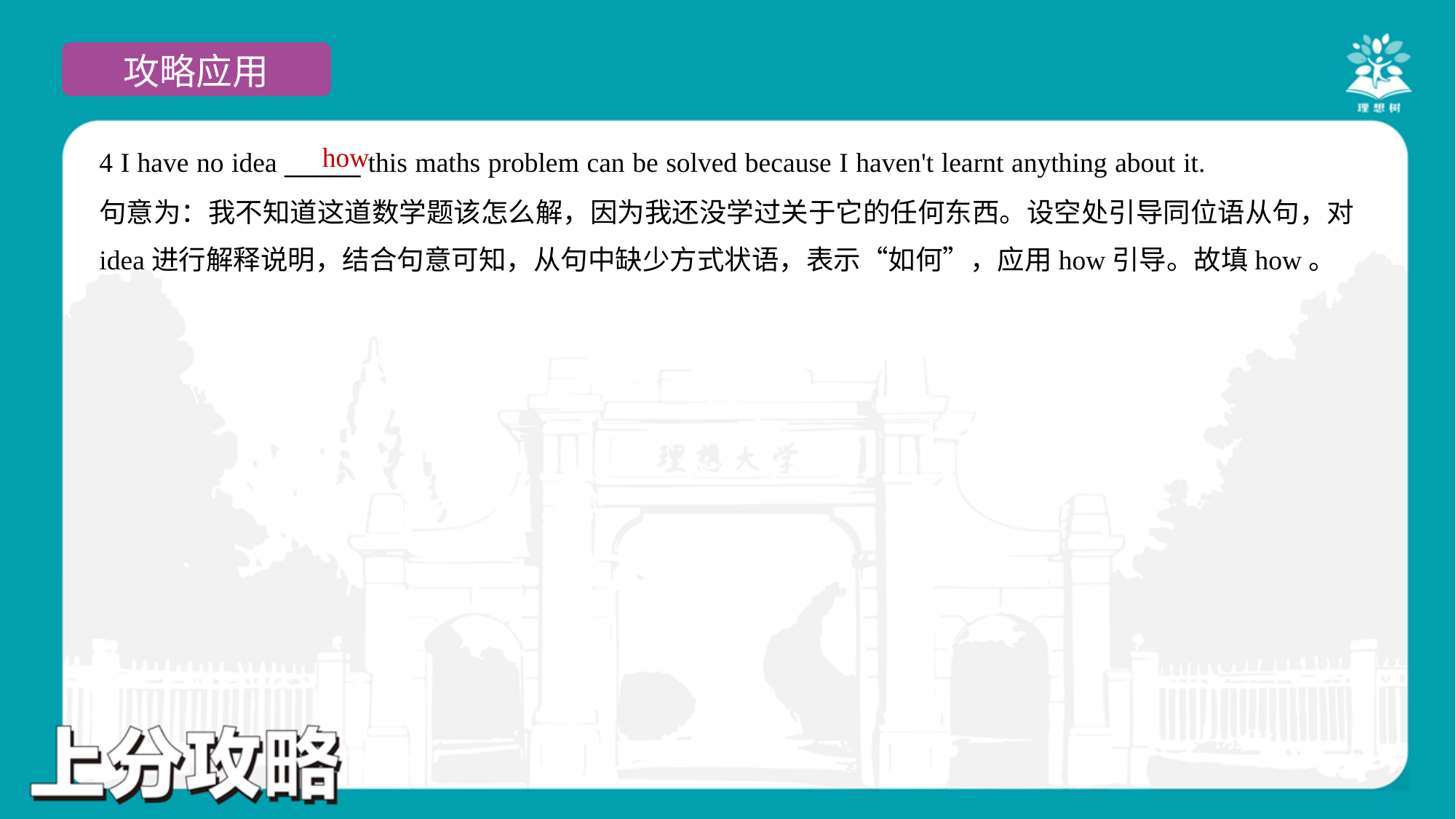

how
4 I have no idea _____ this maths problem can be solved because I haven't learnt anything about it.
句意为：我不知道这道数学题该怎么解，因为我还没学过关于它的任何东西。设空处引导同位语从句，对
idea进行解释说明，结合句意可知，从句中缺少方式状语，表示“如何”，应用how引导。故填how。